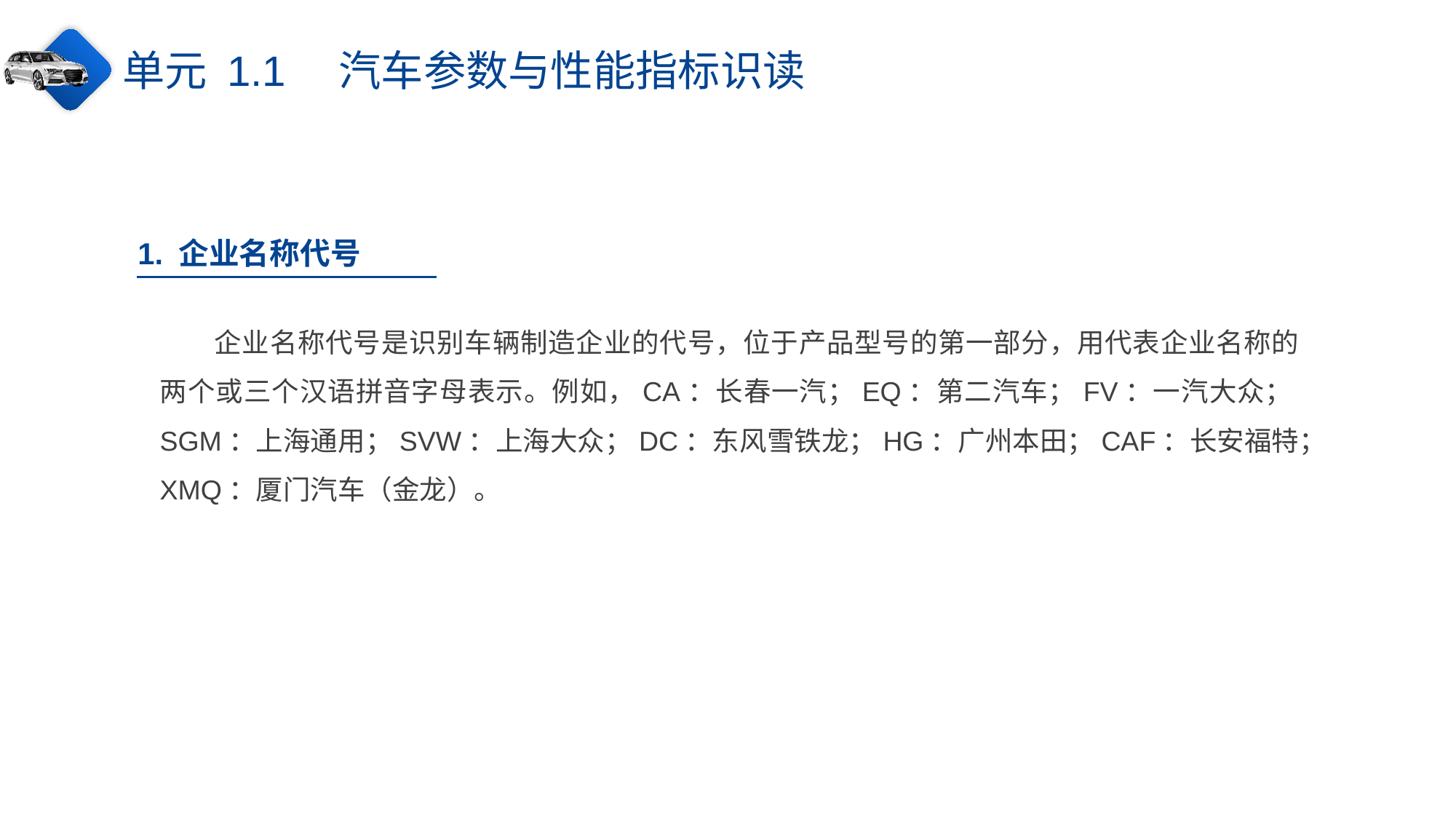

单元 1.1　汽车参数与性能指标识读
1. 企业名称代号
企业名称代号是识别车辆制造企业的代号，位于产品型号的第一部分，用代表企业名称的两个或三个汉语拼音字母表示。例如，CA：长春一汽；EQ：第二汽车；FV：一汽大众；SGM：上海通用；SVW：上海大众；DC：东风雪铁龙；HG：广州本田；CAF：长安福特；XMQ：厦门汽车（金龙）。